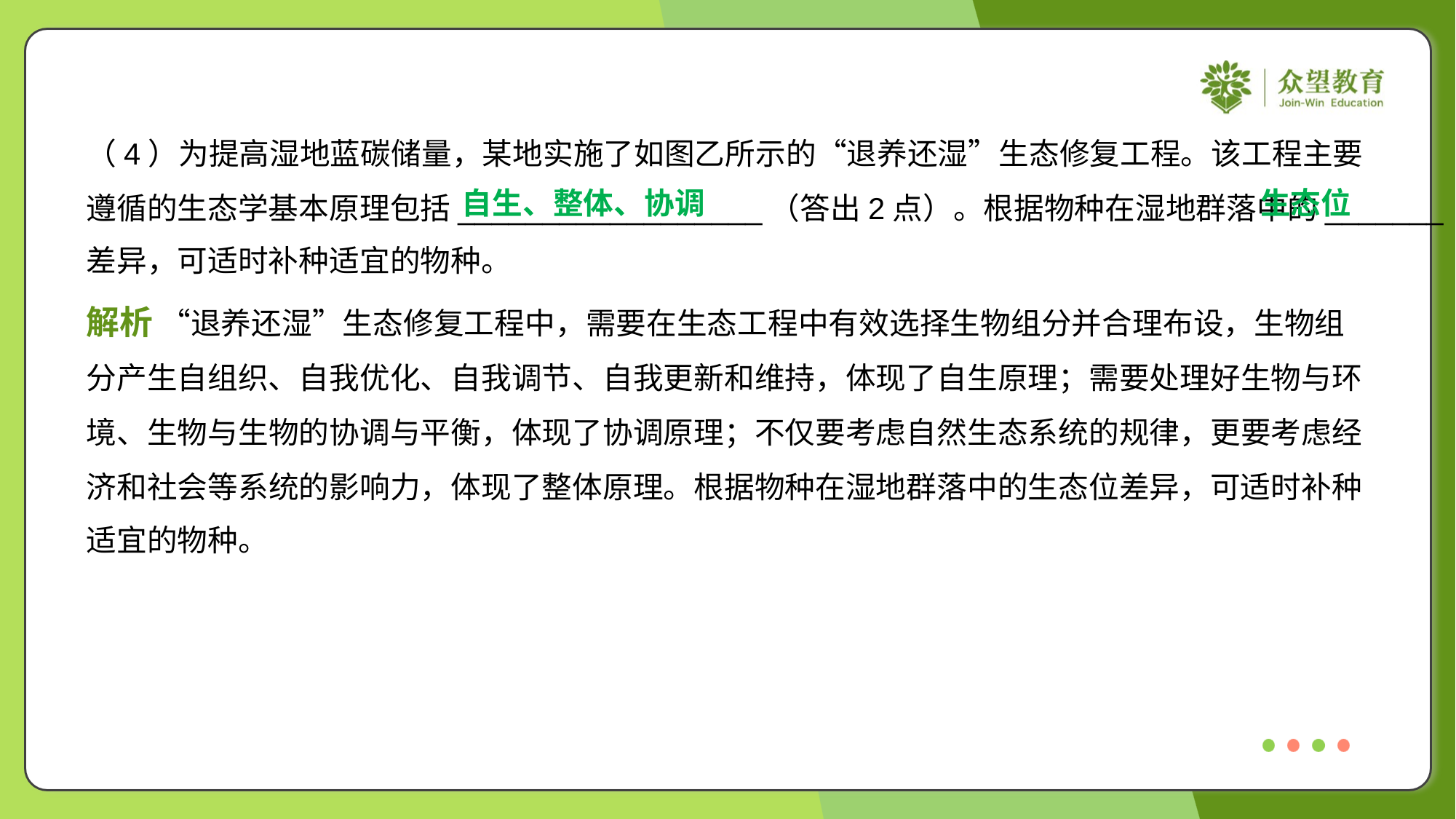

（4）为提高湿地蓝碳储量，某地实施了如图乙所示的“退养还湿”生态修复工程。该工程主要
遵循的生态学基本原理包括__________________（答出2点）。根据物种在湿地群落中的_______
差异，可适时补种适宜的物种。
自生、整体、协调
生态位
解析 “退养还湿”生态修复工程中，需要在生态工程中有效选择生物组分并合理布设，生物组
分产生自组织、自我优化、自我调节、自我更新和维持，体现了自生原理；需要处理好生物与环
境、生物与生物的协调与平衡，体现了协调原理；不仅要考虑自然生态系统的规律，更要考虑经
济和社会等系统的影响力，体现了整体原理。根据物种在湿地群落中的生态位差异，可适时补种
适宜的物种。